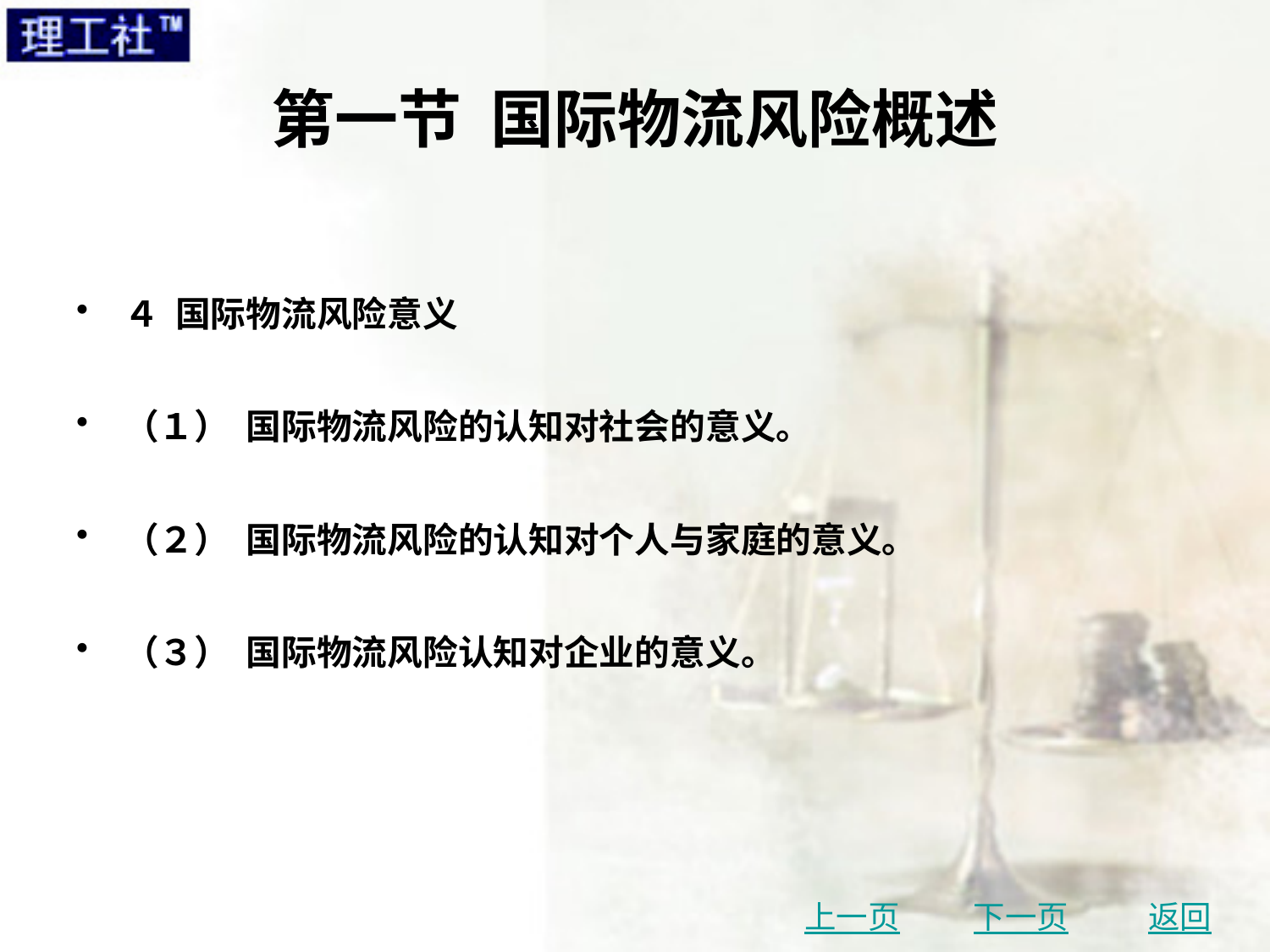

# 第一节  国际物流风险概述
４  国际物流风险意义
（１）  国际物流风险的认知对社会的意义。
（２）  国际物流风险的认知对个人与家庭的意义。
（３）  国际物流风险认知对企业的意义。

上一页
下一页
返回